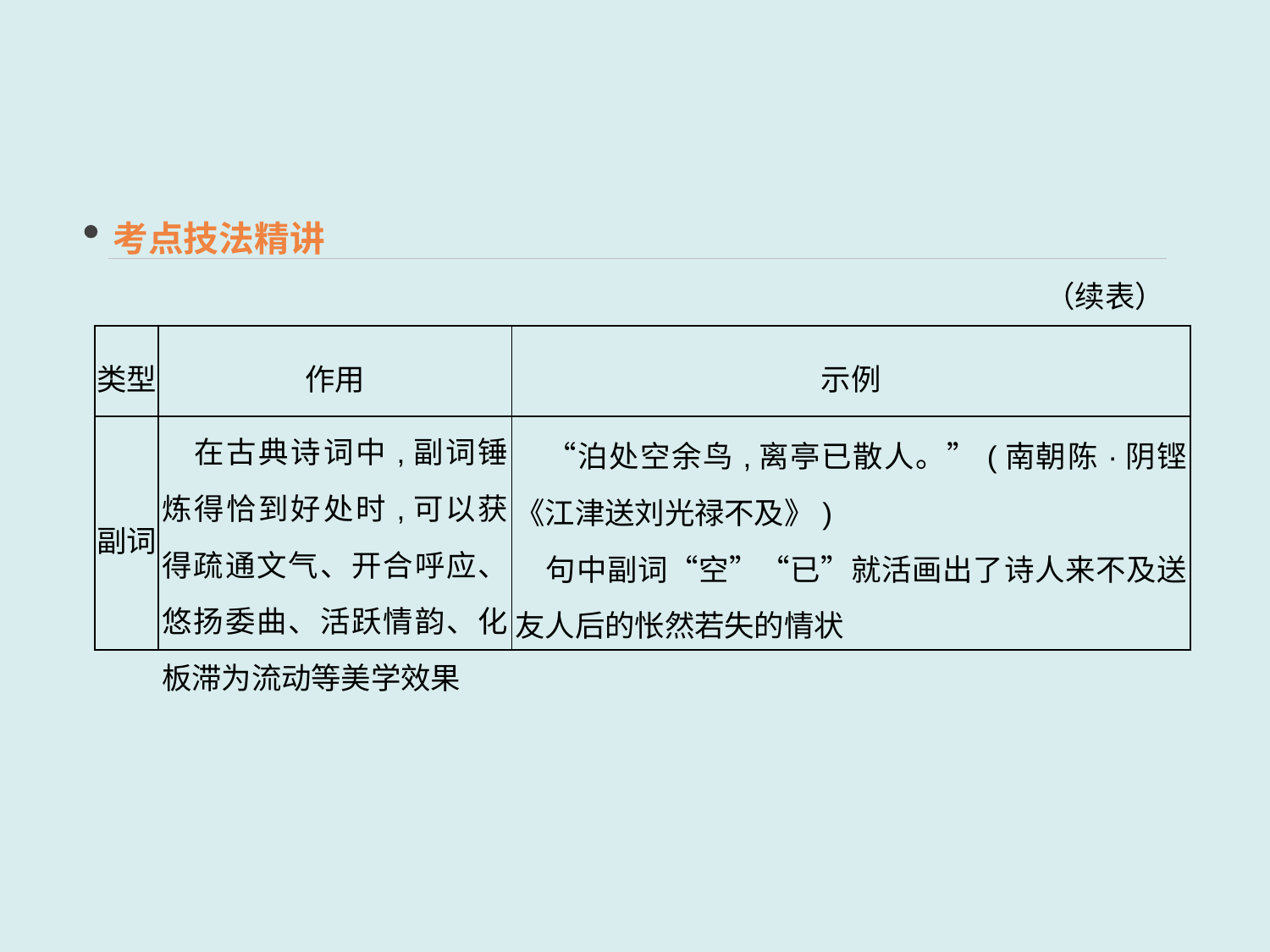

考点技法精讲

（续表）
| 类型 | 作用 | 示例 |
| --- | --- | --- |
| 副词 | 在古典诗词中,副词锤炼得恰到好处时,可以获得疏通文气、开合呼应、悠扬委曲、活跃情韵、化板滞为流动等美学效果 | “泊处空余鸟,离亭已散人。”(南朝陈·阴铿《江津送刘光禄不及》) 　句中副词“空”“已”就活画出了诗人来不及送友人后的怅然若失的情状 |